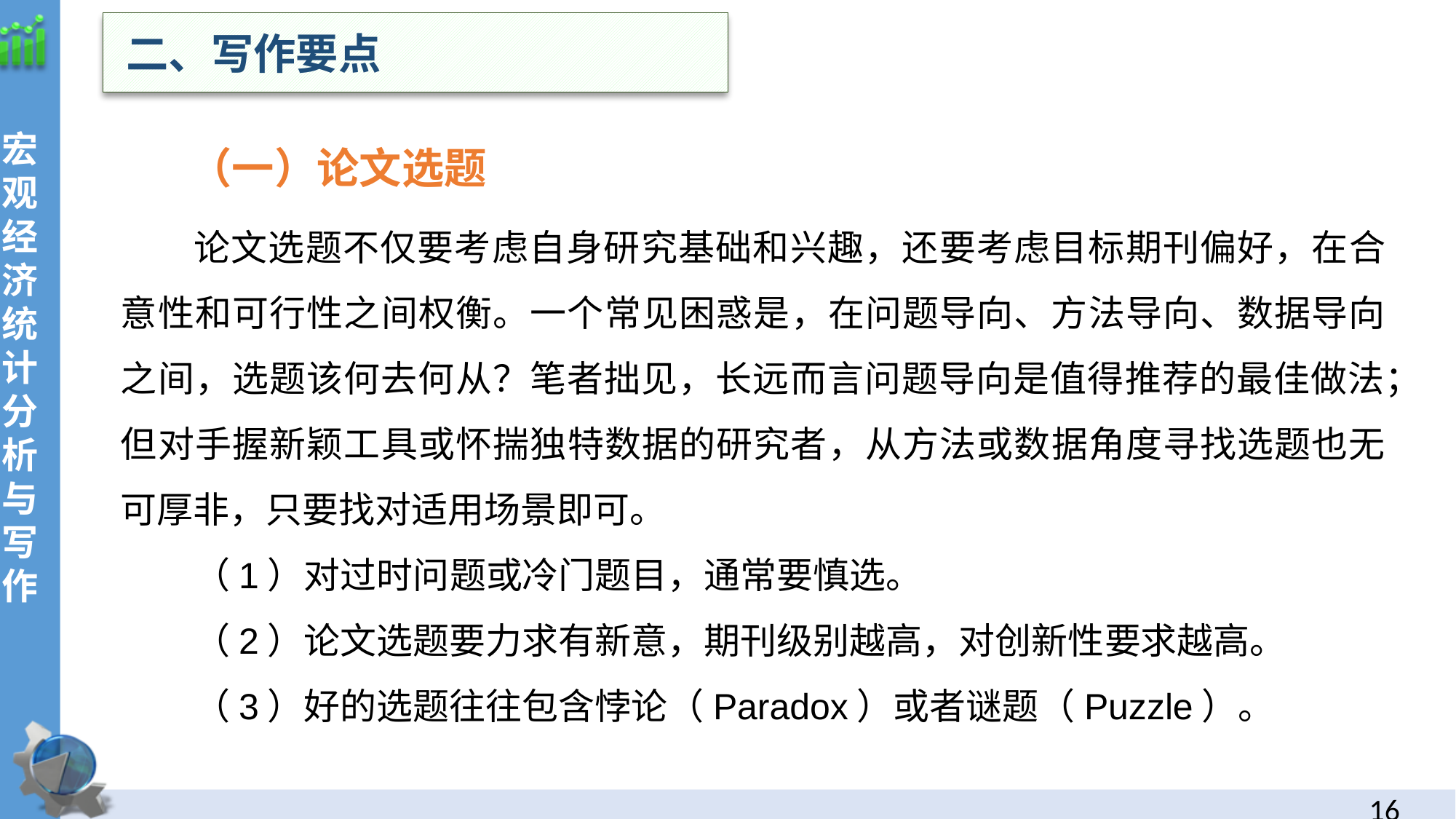

二、写作要点
宏观经济统计分析与写作
   （一）论文选题
论文选题不仅要考虑自身研究基础和兴趣，还要考虑目标期刊偏好，在合意性和可行性之间权衡。一个常见困惑是，在问题导向、方法导向、数据导向之间，选题该何去何从？笔者拙见，长远而言问题导向是值得推荐的最佳做法；但对手握新颖工具或怀揣独特数据的研究者，从方法或数据角度寻找选题也无可厚非，只要找对适用场景即可。
（1）对过时问题或冷门题目，通常要慎选。
（2）论文选题要力求有新意，期刊级别越高，对创新性要求越高。
（3）好的选题往往包含悖论（Paradox）或者谜题（Puzzle）。

16